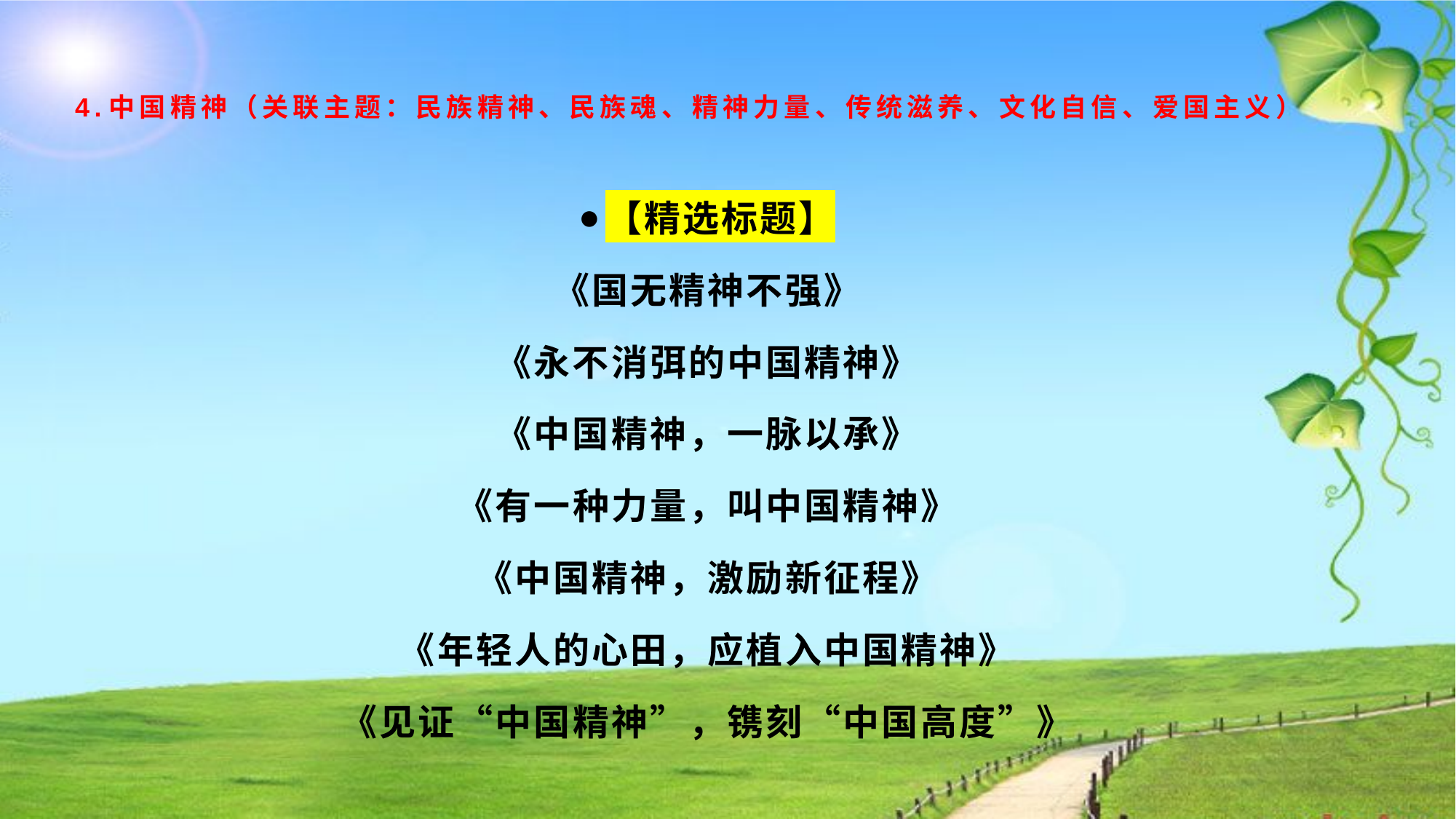

# 4.中国精神（关联主题：民族精神、民族魂、精神力量、传统滋养、文化自信、爱国主义）
【精选标题】
《国无精神不强》
《永不消弭的中国精神》
《中国精神，一脉以承》
《有一种力量，叫中国精神》
《中国精神，激励新征程》
《年轻人的心田，应植入中国精神》
《见证“中国精神”，镌刻“中国高度”》